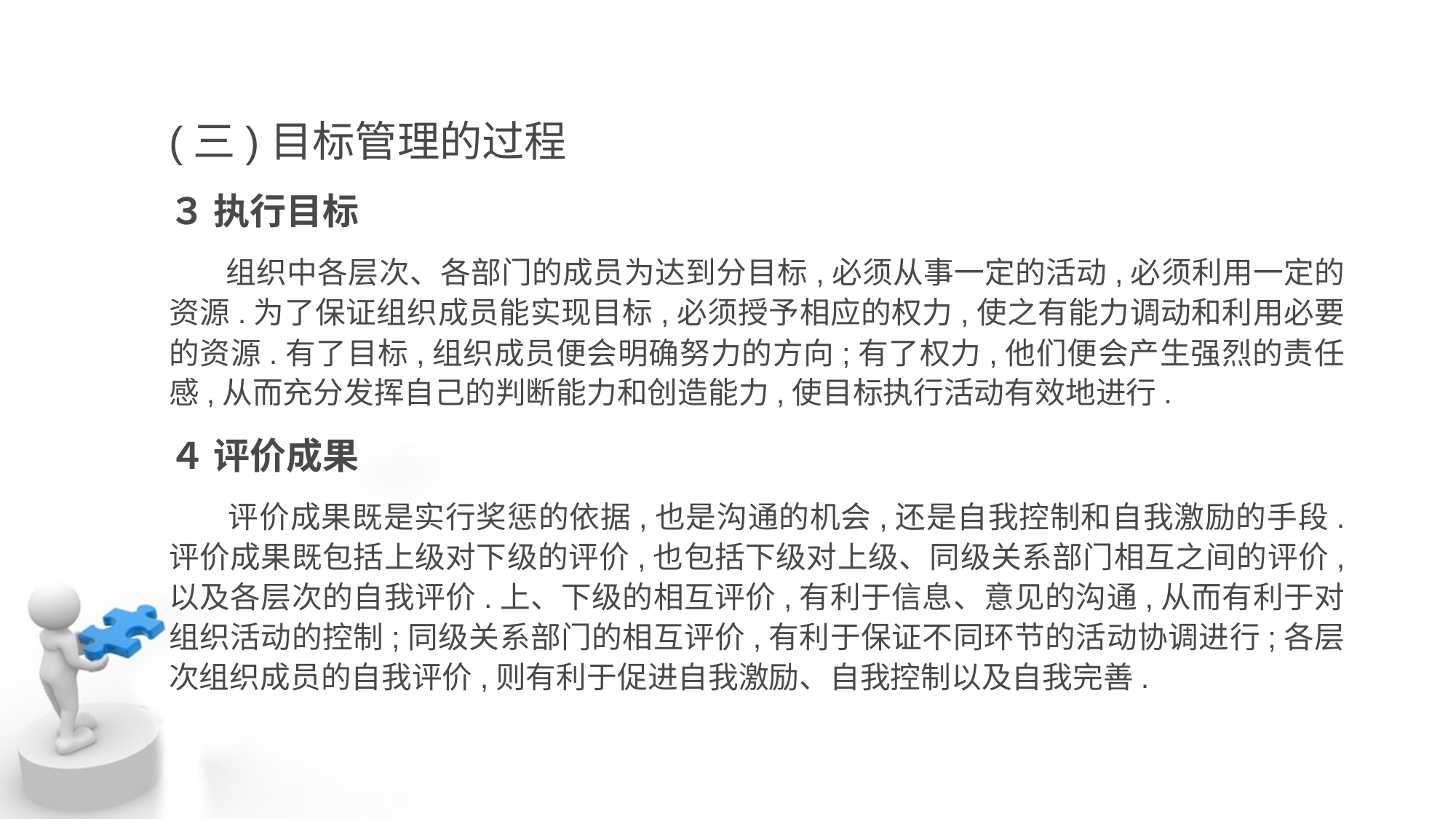

(三)目标管理的过程
３ 执行目标
       组织中各层次、各部门的成员为达到分目标,必须从事一定的活动,必须利用一定的 资源.为了保证组织成员能实现目标,必须授予相应的权力,使之有能力调动和利用必要 的资源.有了目标,组织成员便会明确努力的方向;有了权力,他们便会产生强烈的责任 感,从而充分发挥自己的判断能力和创造能力,使目标执行活动有效地进行.
４ 评价成果
       评价成果既是实行奖惩的依据,也是沟通的机会,还是自我控制和自我激励的手段. 评价成果既包括上级对下级的评价,也包括下级对上级、同级关系部门相互之间的评价, 以及各层次的自我评价.上、下级的相互评价,有利于信息、意见的沟通,从而有利于对 组织活动的控制;同级关系部门的相互评价,有利于保证不同环节的活动协调进行;各层 次组织成员的自我评价,则有利于促进自我激励、自我控制以及自我完善.